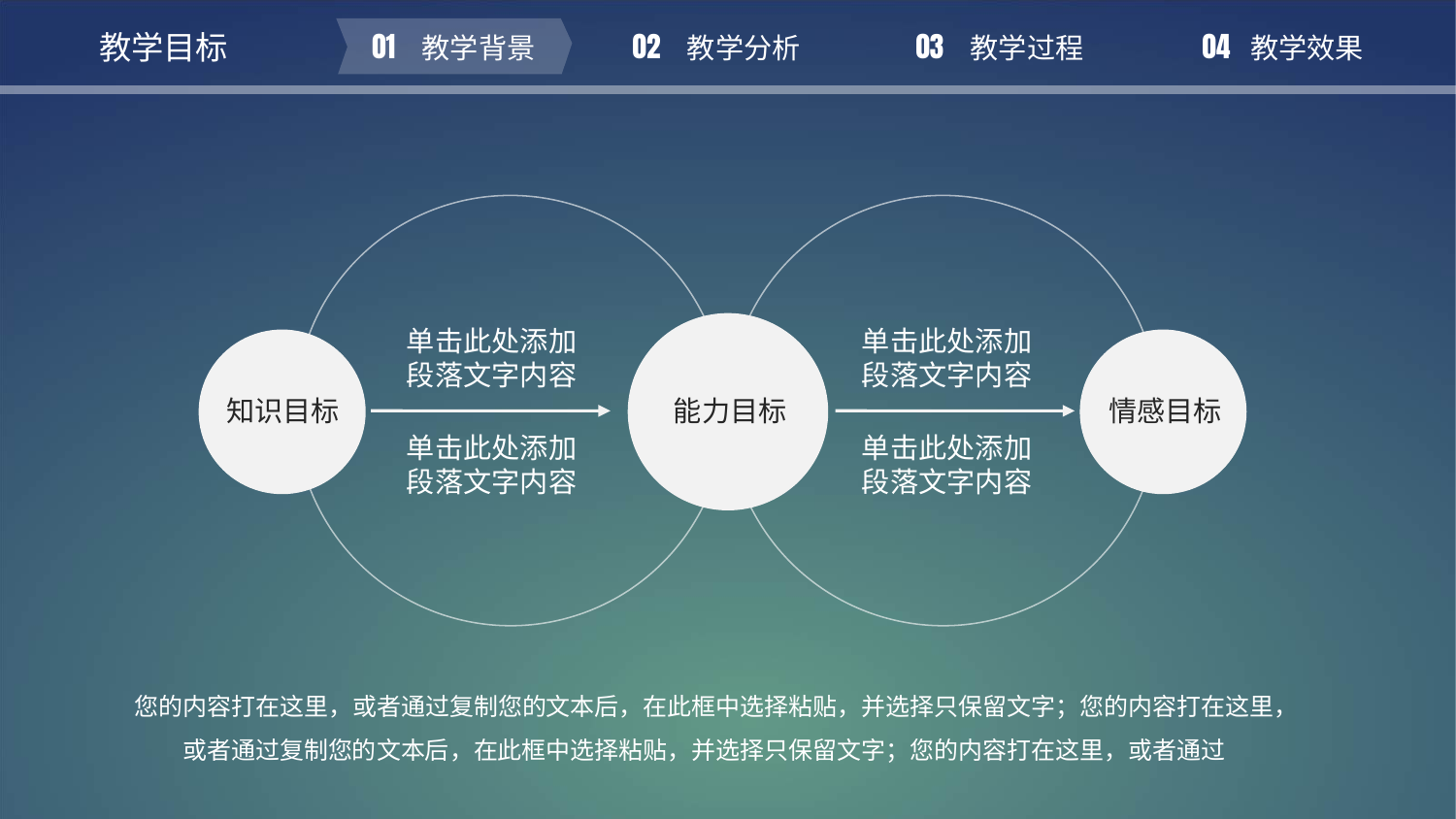

教学目标
01   教学背景
02   教学分析
03   教学过程
04  教学效果

单击此处添加
段落文字内容
单击此处添加
段落文字内容

知识目标
能力目标
情感目标
单击此处添加
段落文字内容

单击此处添加
段落文字内容

您的内容打在这里，或者通过复制您的文本后，在此框中选择粘贴，并选择只保留文字；您的内容打在这里，或者通过复制您的文本后，在此框中选择粘贴，并选择只保留文字；您的内容打在这里，或者通过